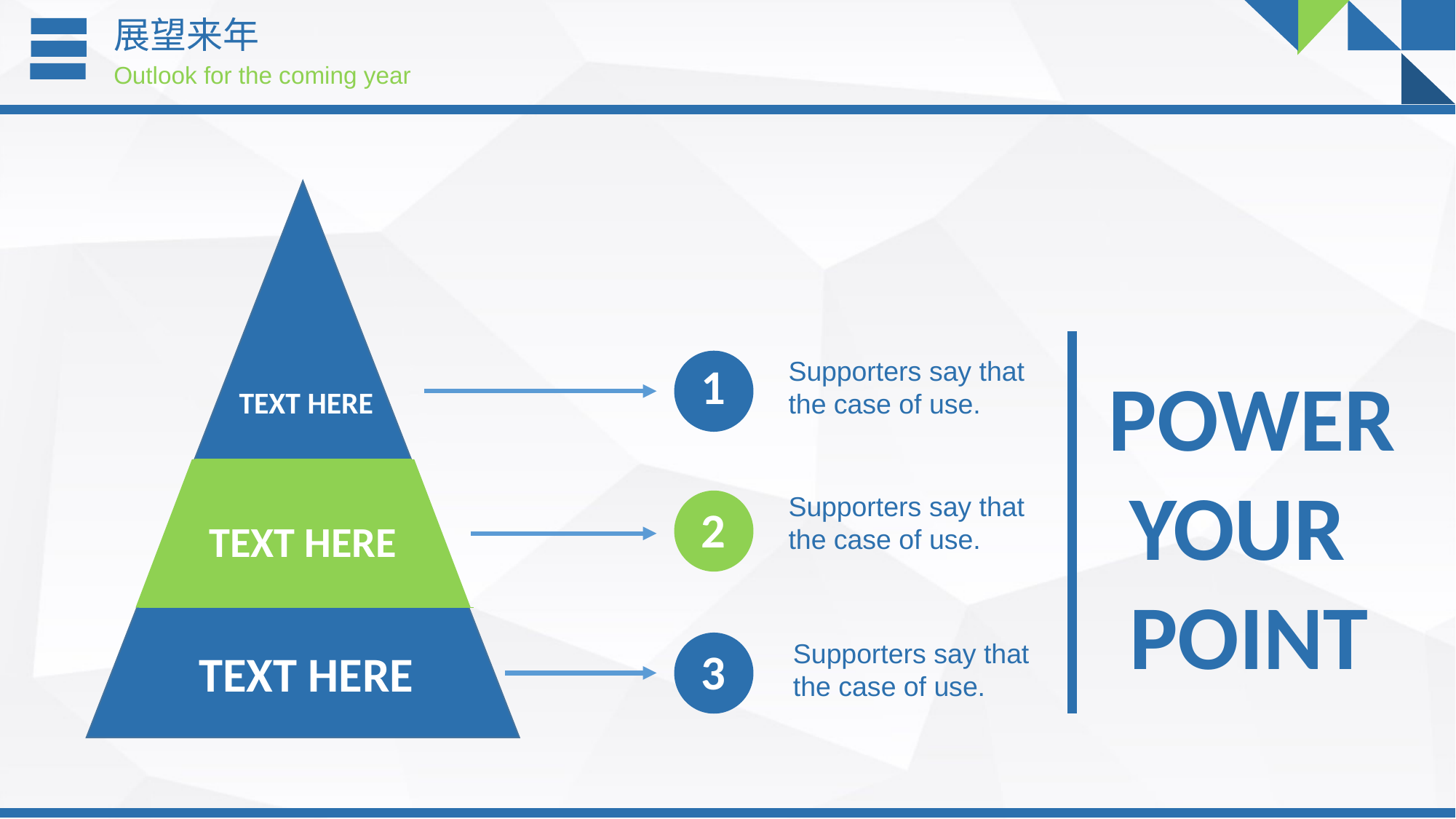

展望来年

Outlook for the coming year

Supporters say that the case of use.
1

POWER
 YOUR
 POINT
TEXT HERE

Supporters say that the case of use.

2
TEXT HERE
Supporters say that the case of use.

3
TEXT HERE